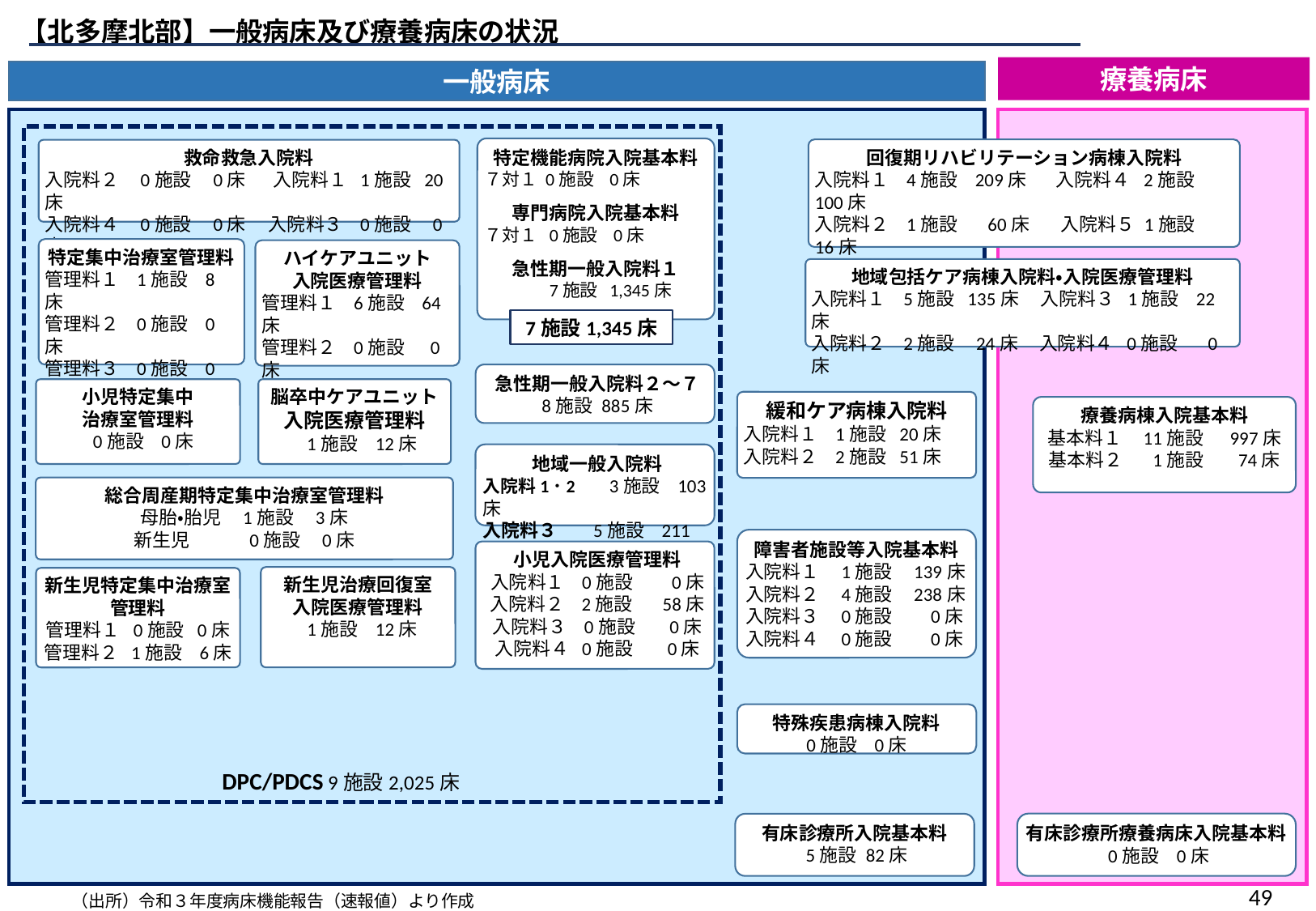

【北多摩北部】一般病床及び療養病床の状況
療養病床
一般病床

特定機能病院入院基本料
７対１ 0施設   0床

専門病院入院基本料
７対１  0施設   0床

急性期一般入院料１
                7施設  1,345床

回復期リハビリテーション病棟入院料
入院料１   4施設   209床       入院料４  2施設  100床
入院料２   1施設      60床　   入院料５ 1施設    16床
入院料３   1施設      33床       入院料６  0施設      0床
救命救急入院料
入院料２    0施設    0床　  入院料１  1施設  20床
入院料４    0施設    0床　 入院料３   0施設    0床
特定集中治療室管理料
管理料１   1施設   8床
管理料２   0施設   0床
管理料３   0施設   0床
管理料４   0施設   0床
ハイケアユニット
入院医療管理料
管理料１   6施設   64床
管理料２   0施設     0床
地域包括ケア病棟入院料・入院医療管理料
入院料１   5施設  135床     入院料３  1施設   22床
入院料２   2施設    24床     入院料４  0施設      0床
7施設1,345床
急性期一般入院料２～７
8施設 885床
小児特定集中
治療室管理料
            0施設   0床
脳卒中ケアユニット
入院医療管理料
          1施設   12床
緩和ケア病棟入院料
入院料１   1施設  20床
入院料２   2施設  51床
療養病棟入院基本料
基本料１    11施設     997床
基本料２      1施設       74床
地域一般入院料
入院料1･2　  3施設   103床
入院料３　   5施設   211床
総合周産期特定集中治療室管理料
母胎・胎児    1施設    3床
新生児             0施設    0床

障害者施設等入院基本料
入院料１    1施設    139床
入院料２    4施設    238床
入院料３    0施設        0床
入院料４    0施設        0床
小児入院医療管理料
入院料１   0施設        0床
入院料２   2施設      58床
入院料３   0施設       0床
入院料４  0施設       0床
新生児治療回復室
入院医療管理料
  1施設   12床
新生児特定集中治療室
管理料
管理料１  0施設  0床
管理料２  1施設   6床
特殊疾患病棟入院料
0施設   0床
DPC/PDCS 9施設2,025床
有床診療所療養病床入院基本料
 0施設   0床
有床診療所入院基本料
 5施設 82床
49
（出所）令和３年度病床機能報告（速報値）より作成